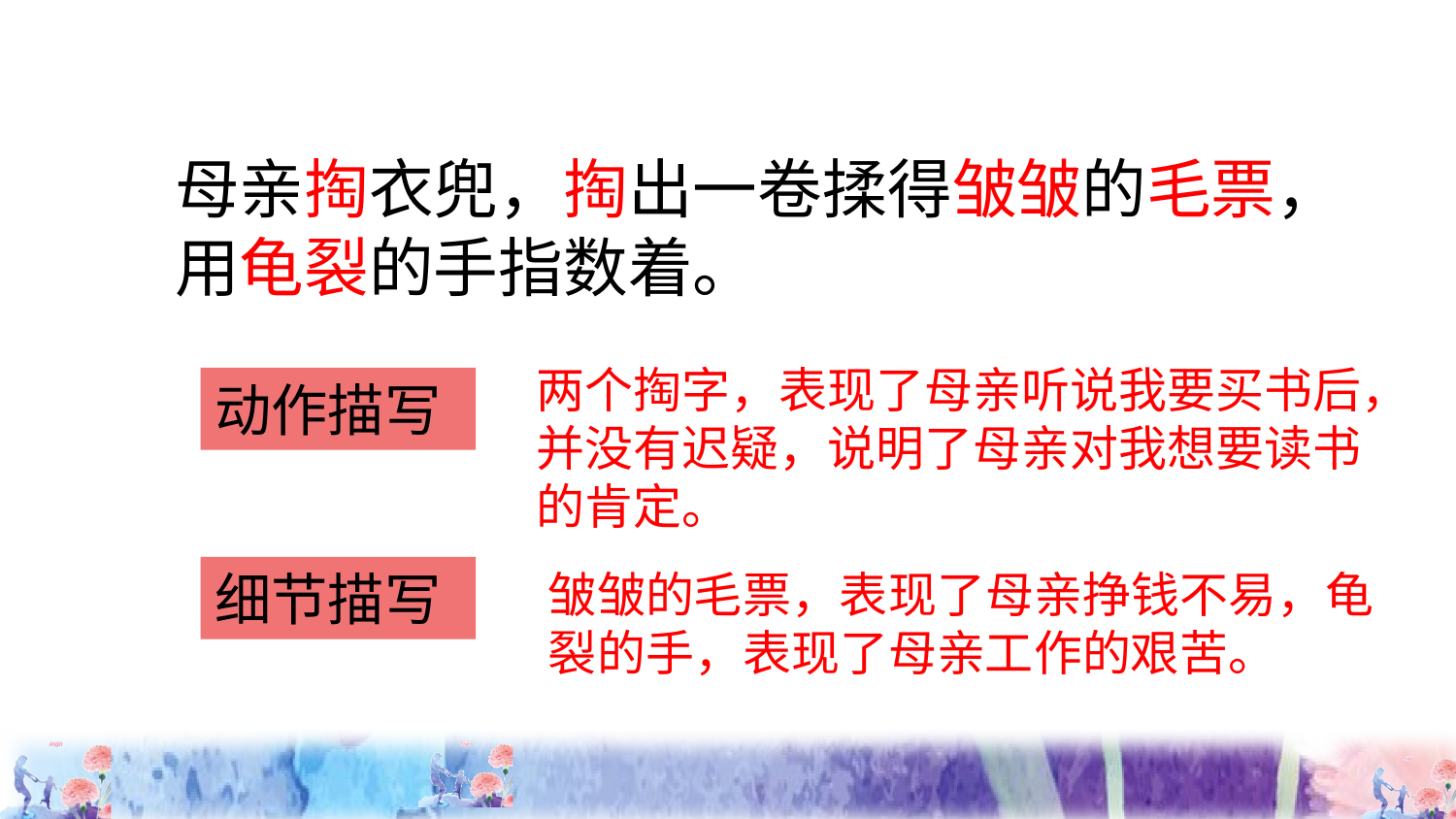

母亲掏衣兜，掏出一卷揉得皱皱的毛票，用龟裂的手指数着。
两个掏字，表现了母亲听说我要买书后，并没有迟疑，说明了母亲对我想要读书的肯定。
动作描写
细节描写
皱皱的毛票，表现了母亲挣钱不易，龟裂的手，表现了母亲工作的艰苦。